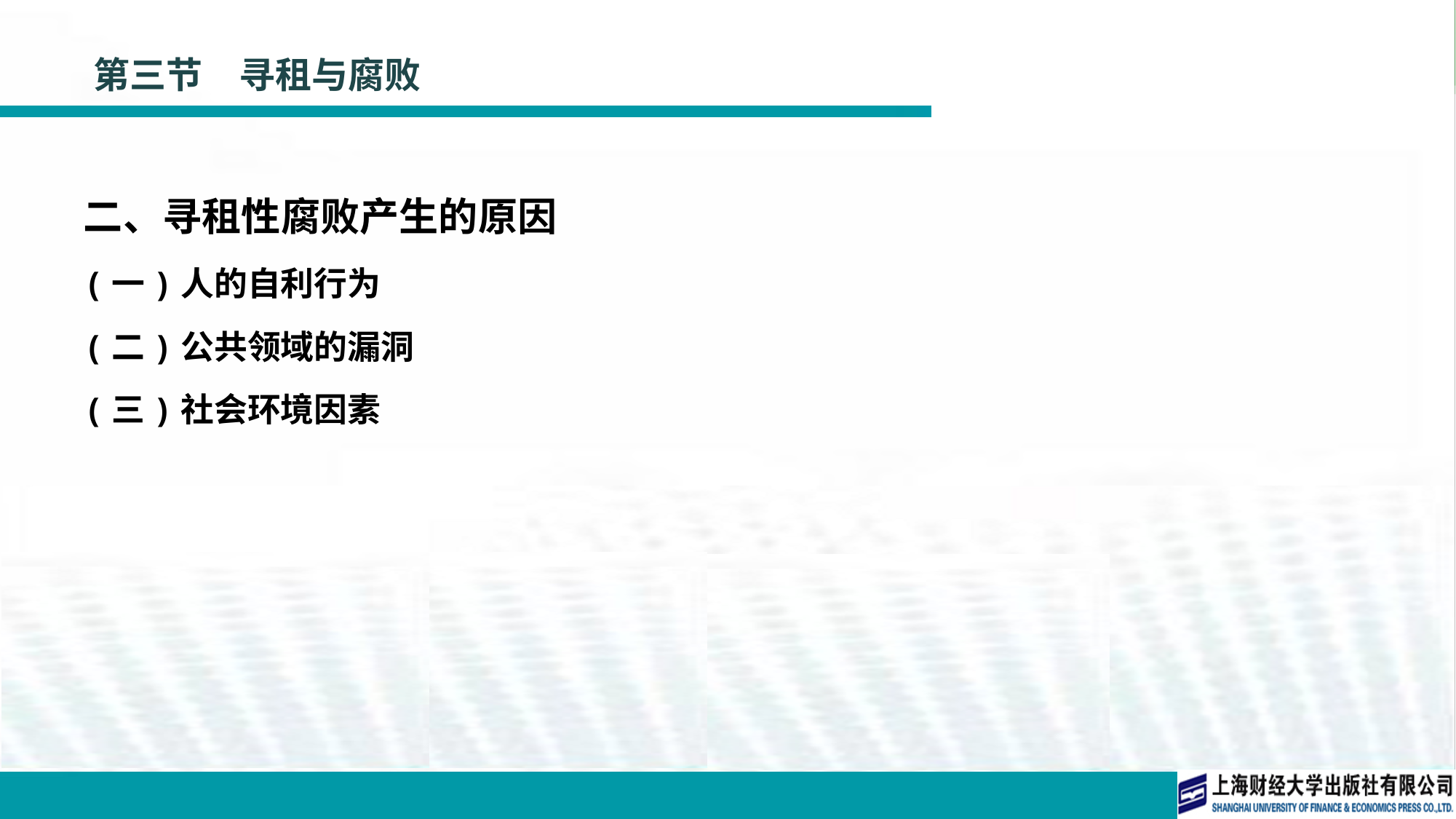

# 第三节　寻租与腐败
二、寻租性腐败产生的原因
(一)人的自利行为
(二)公共领域的漏洞
(三)社会环境因素